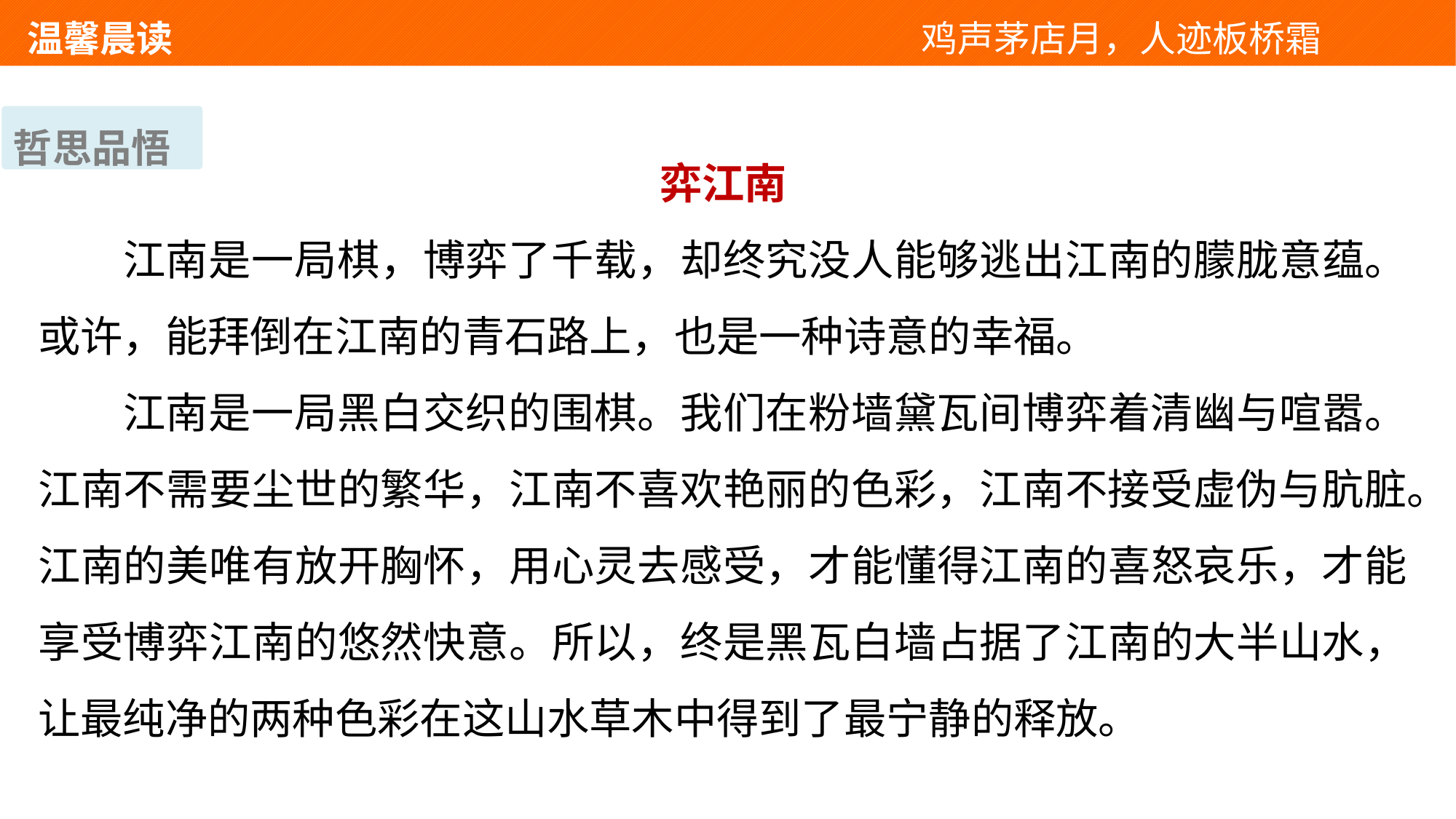

温馨晨读                                     　 　　　　　　　　　　　鸡声茅店月，人迹板桥霜
哲思品悟

弈江南
江南是一局棋，博弈了千载，却终究没人能够逃出江南的朦胧意蕴。或许，能拜倒在江南的青石路上，也是一种诗意的幸福。
江南是一局黑白交织的围棋。我们在粉墙黛瓦间博弈着清幽与喧嚣。江南不需要尘世的繁华，江南不喜欢艳丽的色彩，江南不接受虚伪与肮脏。江南的美唯有放开胸怀，用心灵去感受，才能懂得江南的喜怒哀乐，才能享受博弈江南的悠然快意。所以，终是黑瓦白墙占据了江南的大半山水，让最纯净的两种色彩在这山水草木中得到了最宁静的释放。